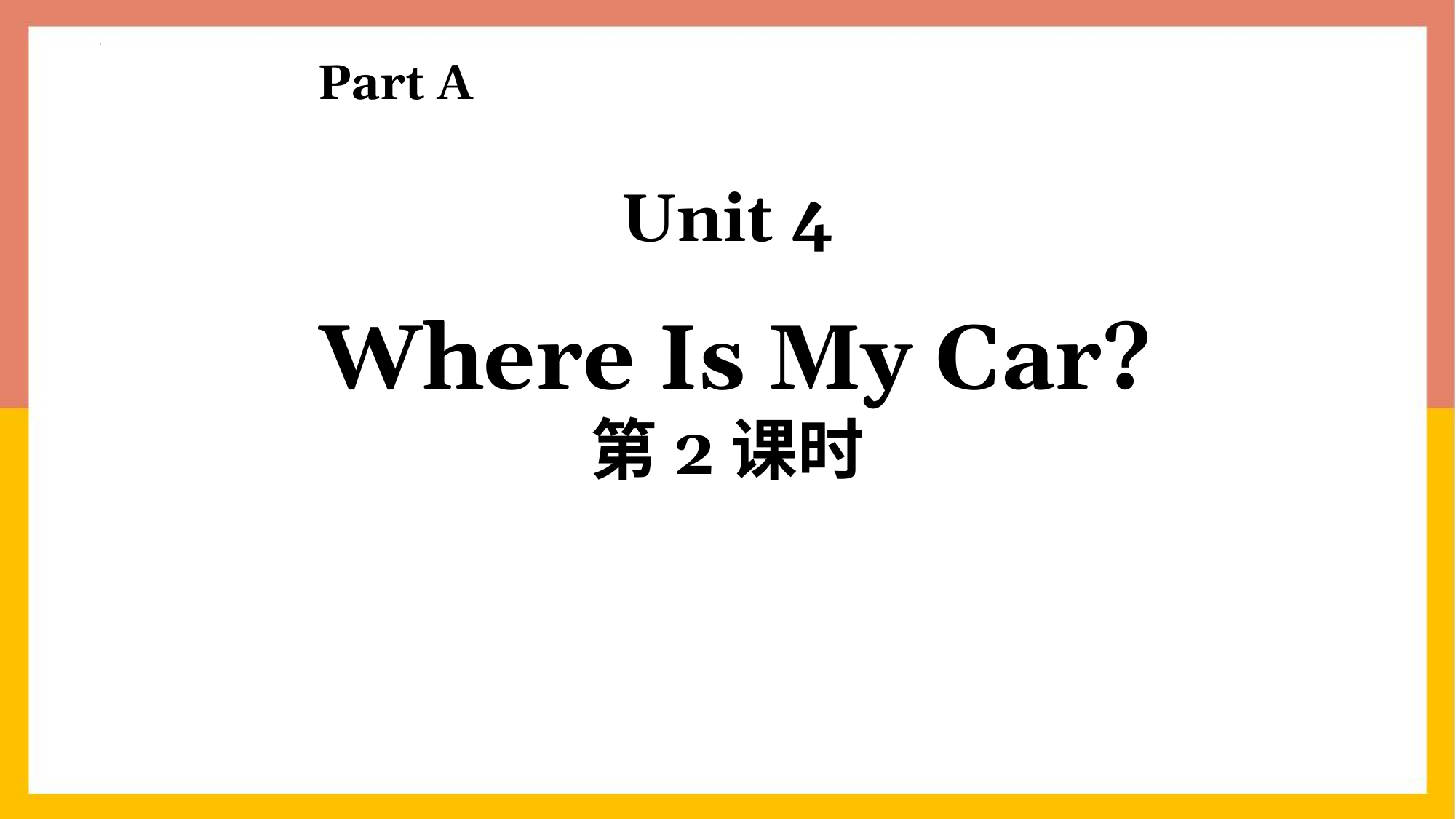

Part A
Unit 4

 Where Is My Car?
第2课时